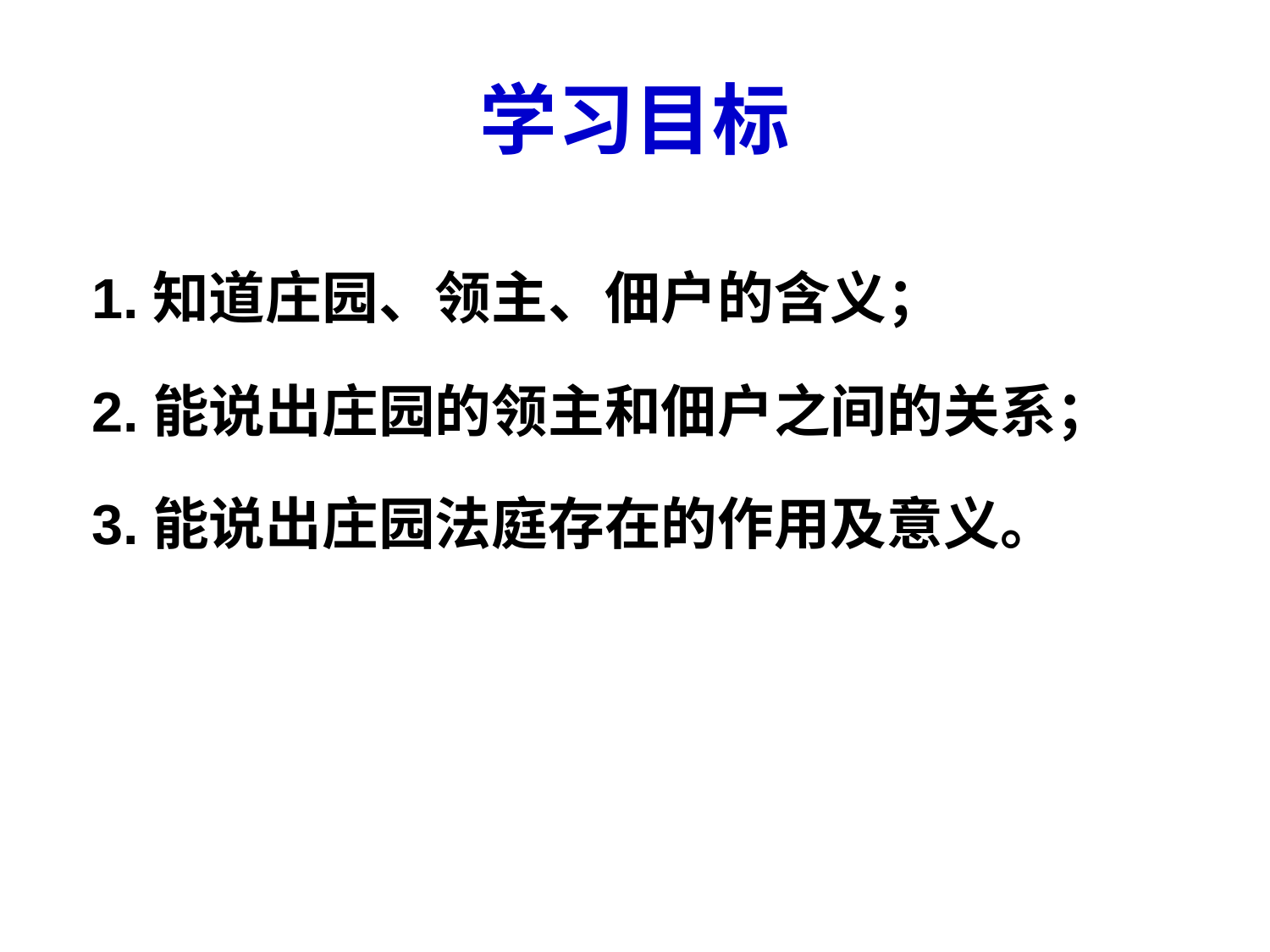

# 学习目标
1.知道庄园、领主、佃户的含义；
2.能说出庄园的领主和佃户之间的关系；
3.能说出庄园法庭存在的作用及意义。